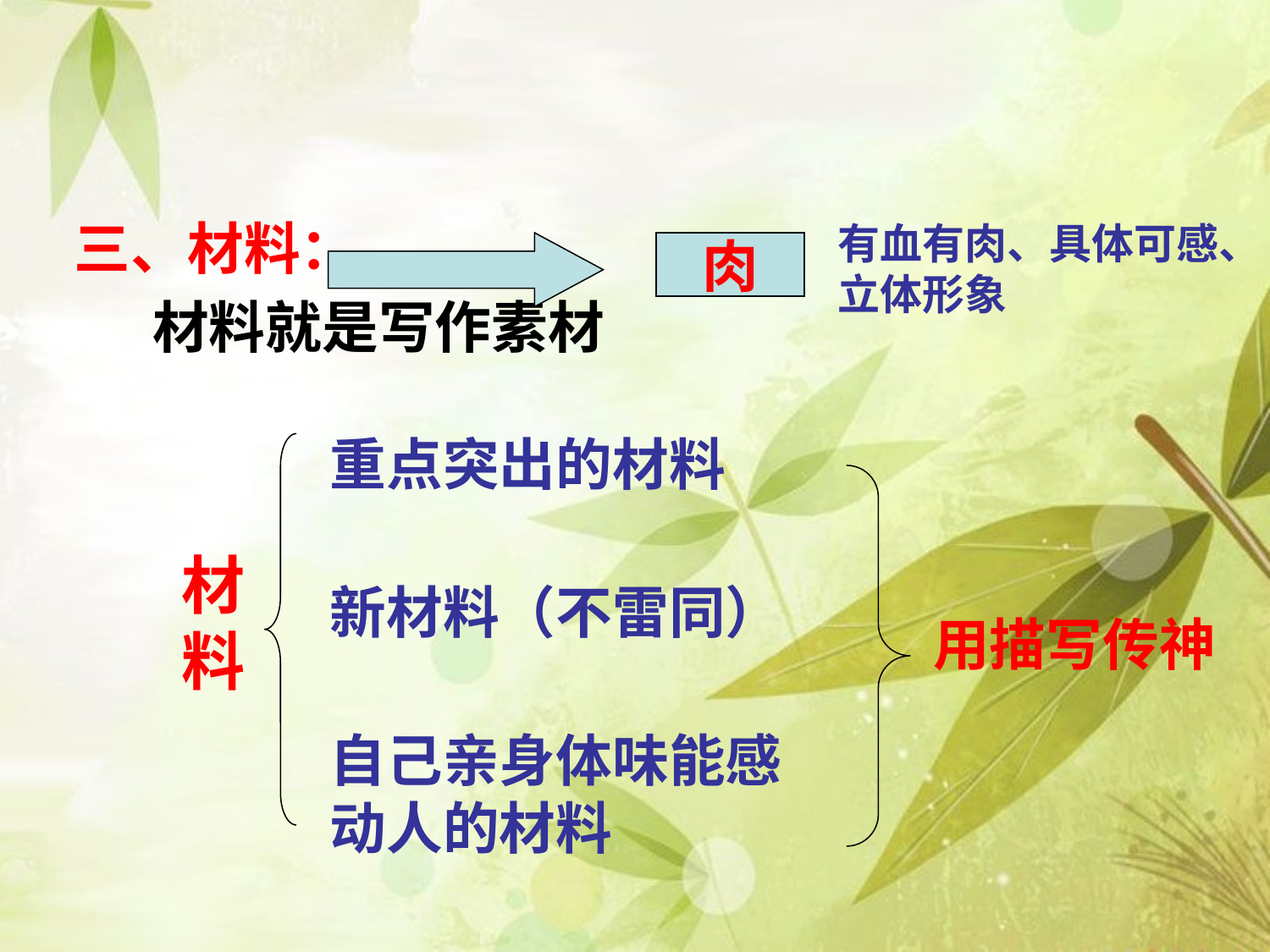

三、材料：
     材料就是写作素材

有血有肉、具体可感、立体形象

肉
重点突出的材料

材料
新材料（不雷同）
用描写传神
自己亲身体味能感动人的材料